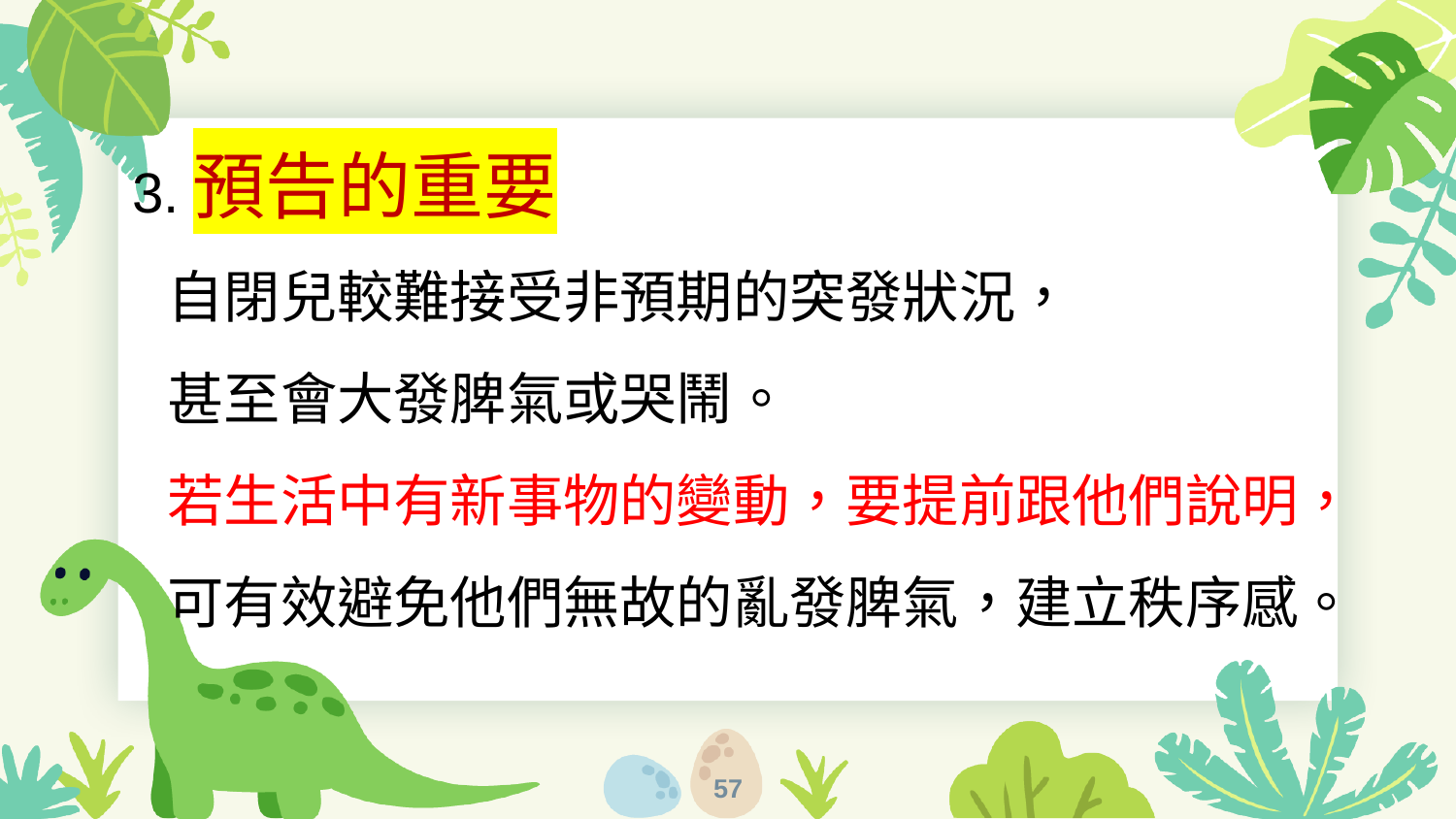

3.預告的重要
   自閉兒較難接受非預期的突發狀況，
   甚至會大發脾氣或哭鬧。
   若生活中有新事物的變動，要提前跟他們說明，
   可有效避免他們無故的亂發脾氣，建立秩序感。
57